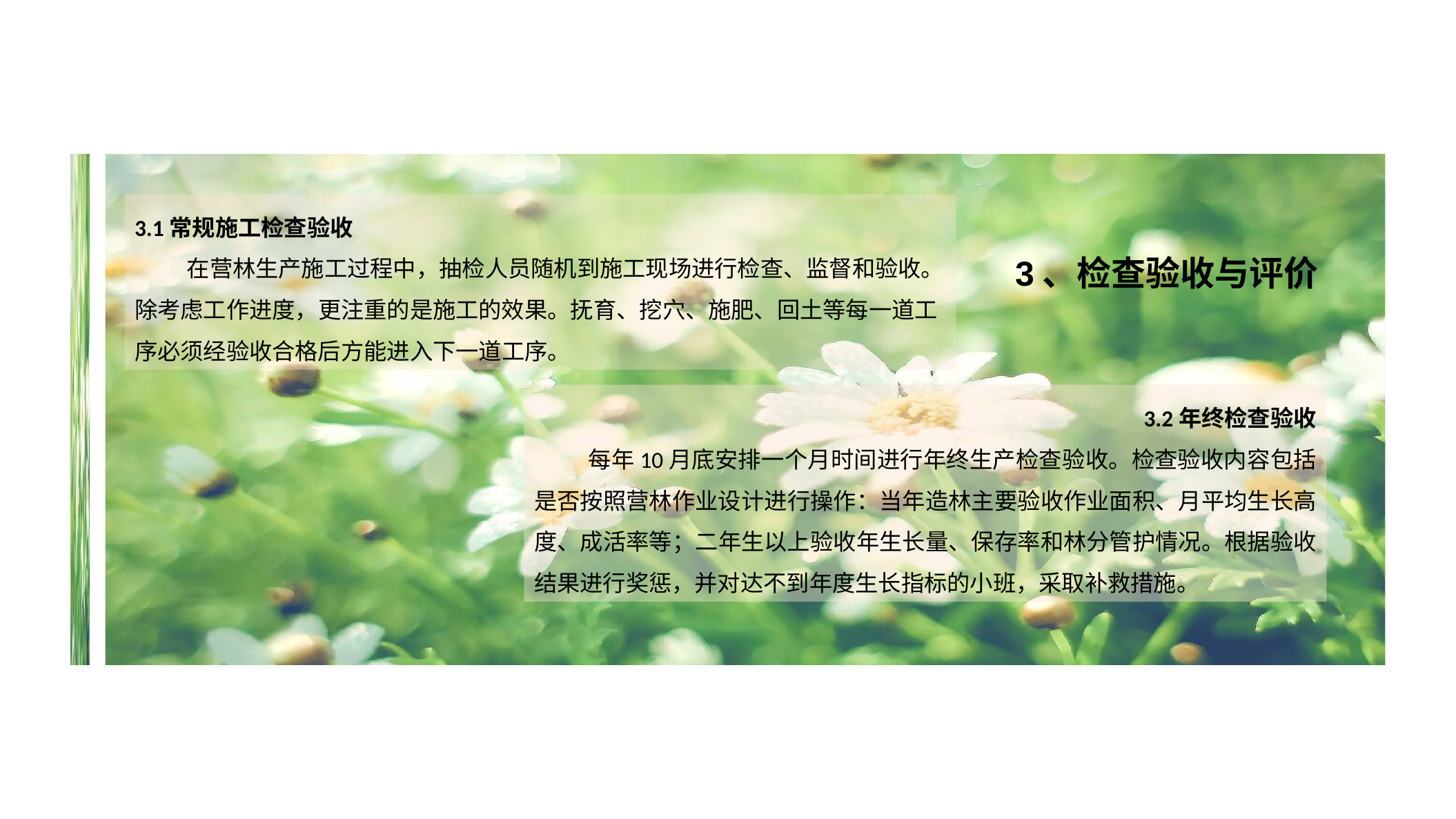

3.1常规施工检查验收
         在营林生产施工过程中，抽检人员随机到施工现场进行检查、监督和验收。除考虑工作进度，更注重的是施工的效果。抚育、挖穴、施肥、回土等每一道工序必须经验收合格后方能进入下一道工序。
3、检查验收与评价
3.2年终检查验收
         每年10月底安排一个月时间进行年终生产检查验收。检查验收内容包括是否按照营林作业设计进行操作：当年造林主要验收作业面积、月平均生长高度、成活率等；二年生以上验收年生长量、保存率和林分管护情况。根据验收结果进行奖惩，并对达不到年度生长指标的小班，采取补救措施。